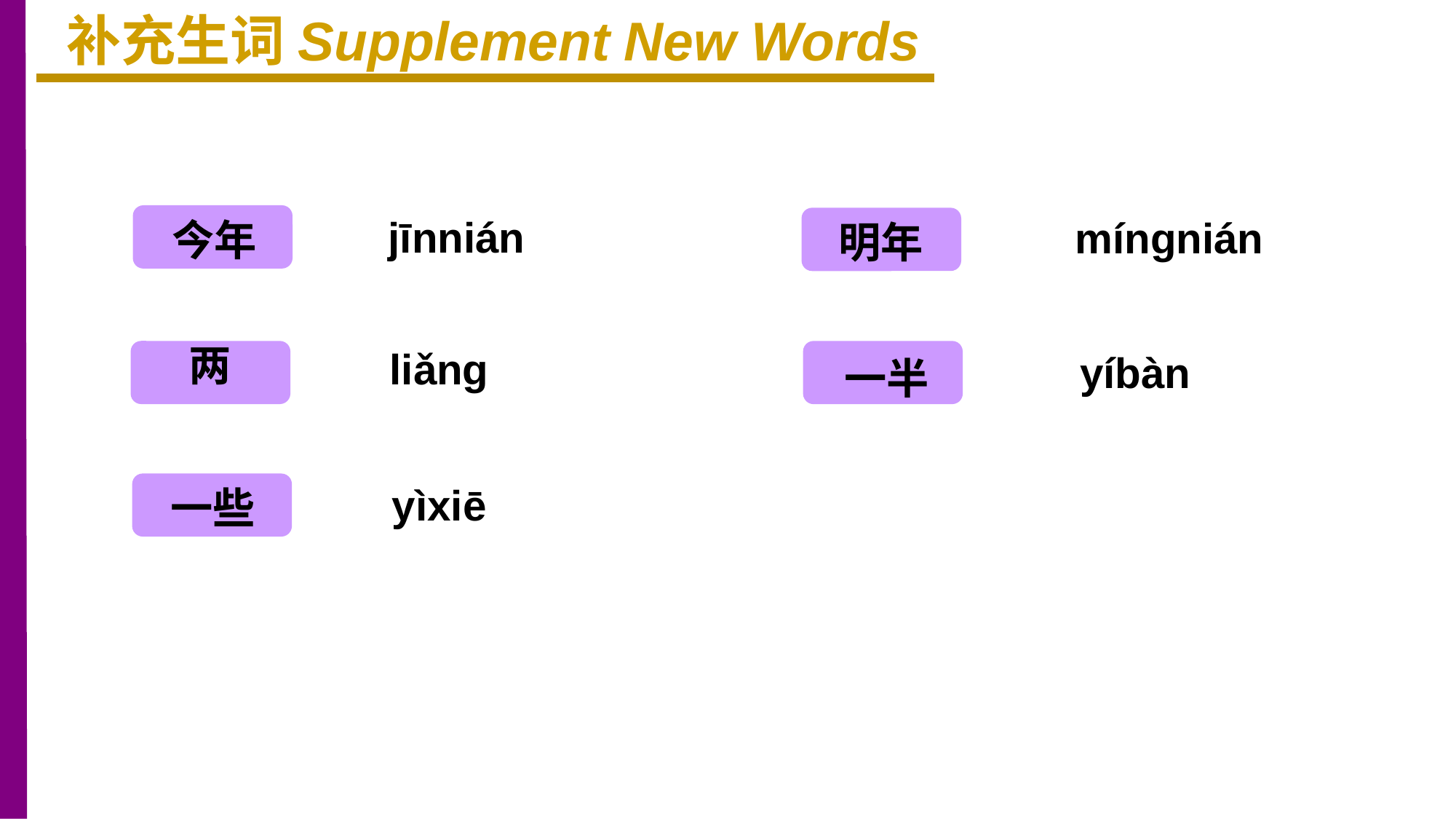

补充生词Supplement New Words

今年
jīnnián
míngnián

明年
两

liǎng
yíbàn

一半
yìxiē

一些